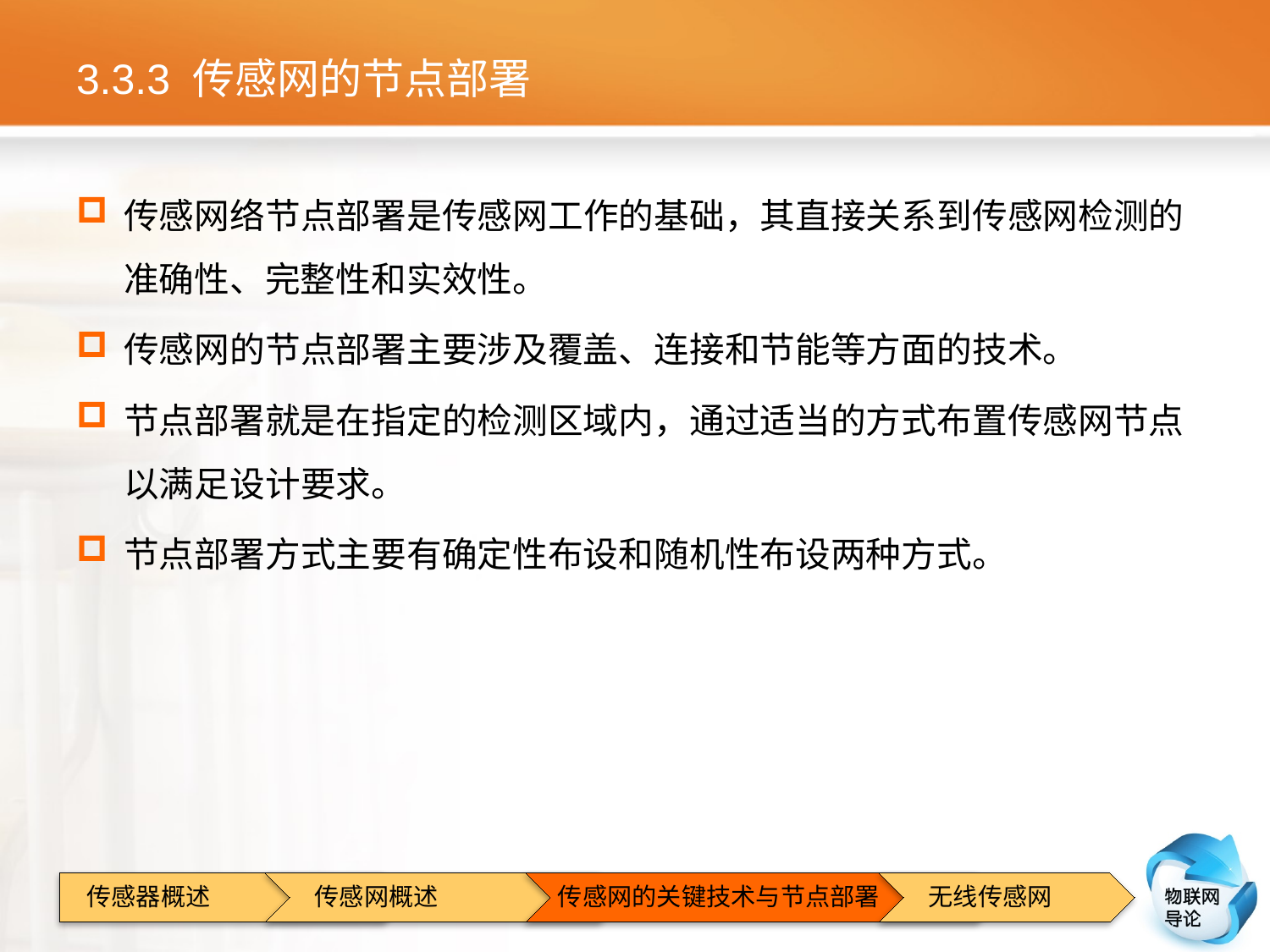

# 3.3.3 传感网的节点部署
传感网络节点部署是传感网工作的基础，其直接关系到传感网检测的准确性、完整性和实效性。
传感网的节点部署主要涉及覆盖、连接和节能等方面的技术。
节点部署就是在指定的检测区域内，通过适当的方式布置传感网节点以满足设计要求。
节点部署方式主要有确定性布设和随机性布设两种方式。